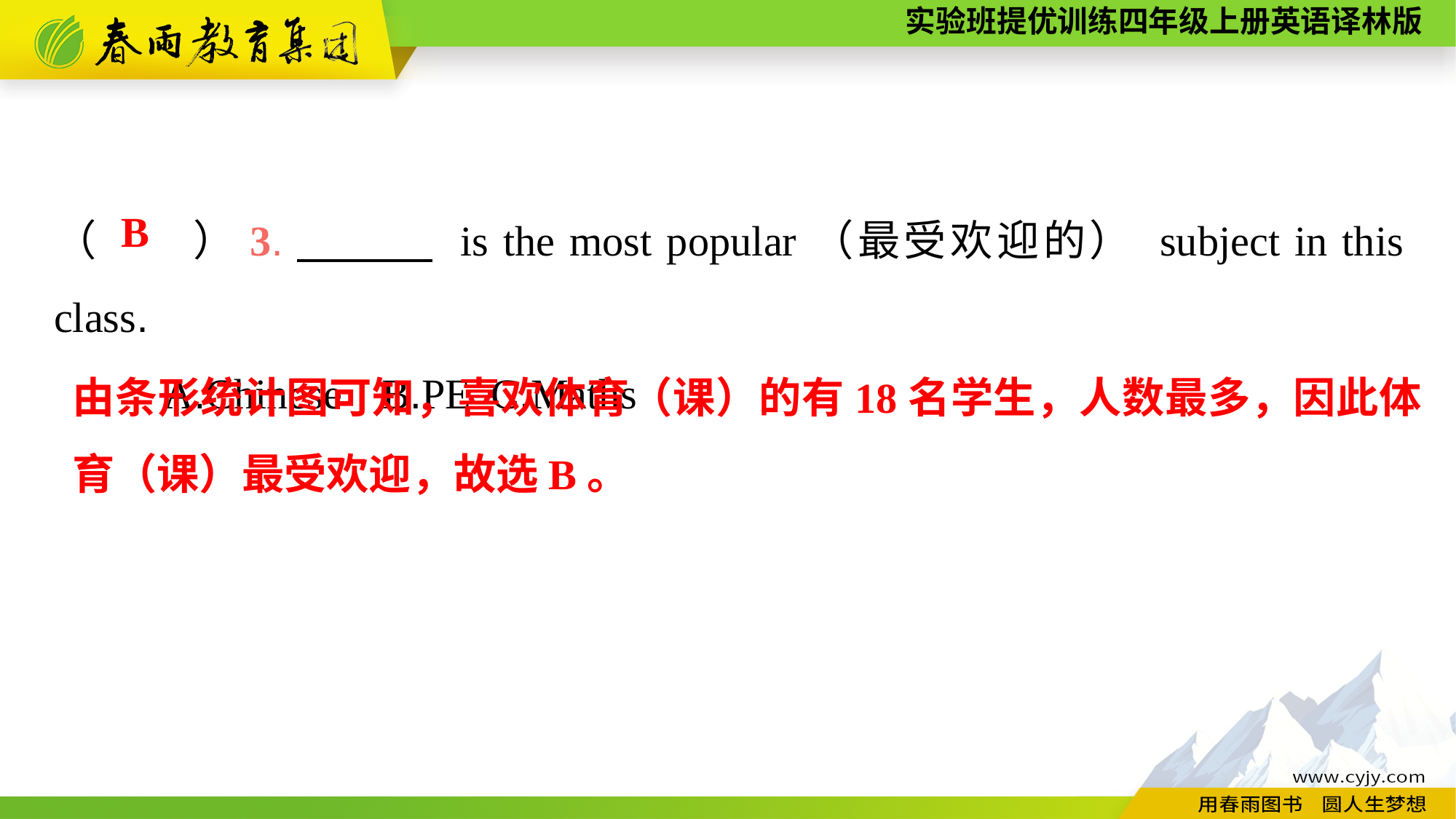

（　　）3.　　　 is the most popular（最受欢迎的） subject in this class.
	A.Chinese	B.PE	C.Maths
B
由条形统计图可知，喜欢体育（课）的有18名学生，人数最多，因此体育（课）最受欢迎，故选B。